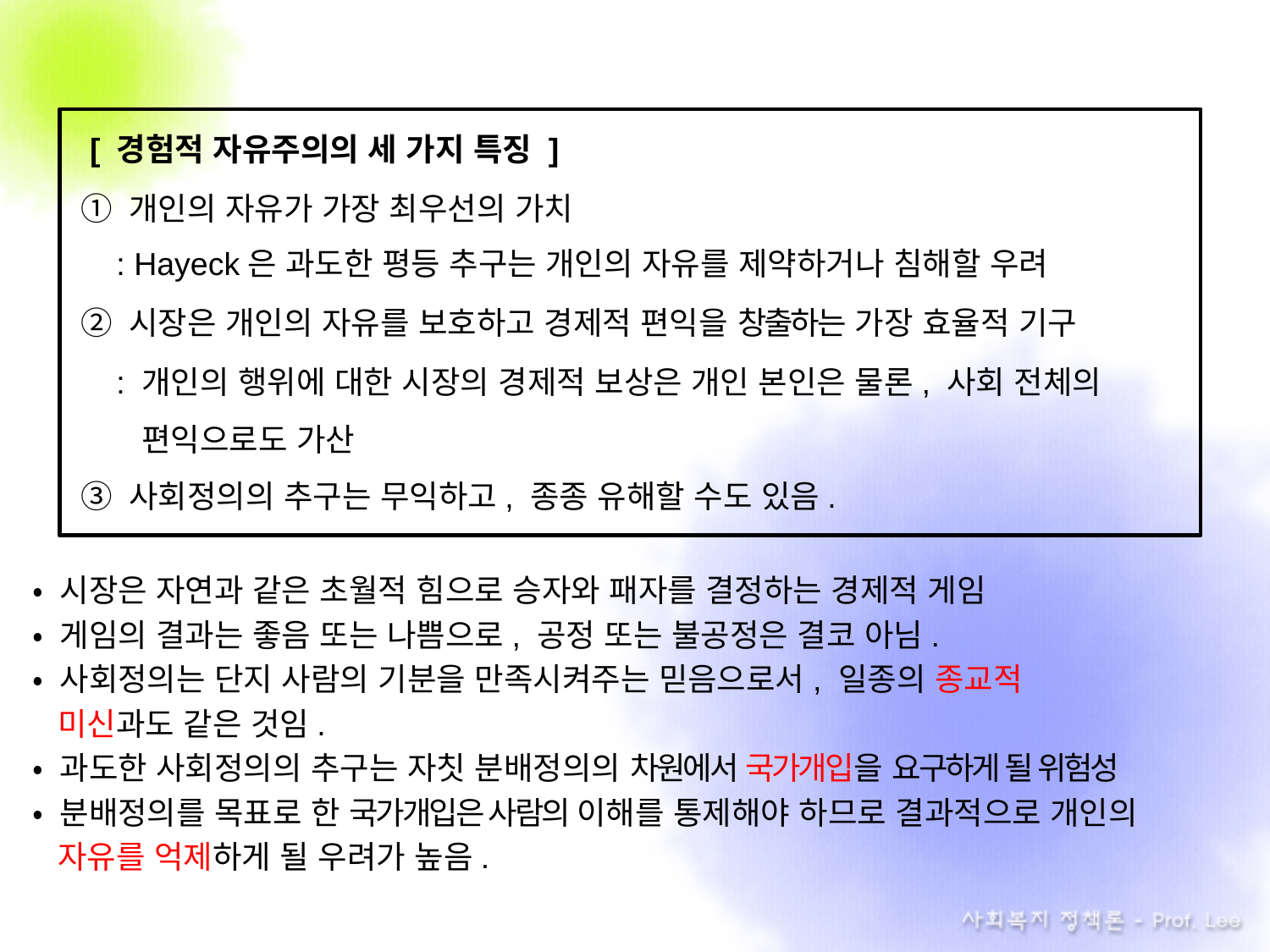

[ 경험적 자유주의의 세 가지 특징 ]

 ① 개인의 자유가 가장 최우선의 가치

     : Hayeck은 과도한 평등 추구는 개인의 자유를 제약하거나 침해할 우려

 ② 시장은 개인의 자유를 보호하고 경제적 편익을 창출하는 가장 효율적 기구

     : 개인의 행위에 대한 시장의 경제적 보상은 개인 본인은 물론, 사회 전체의
     . 편익으로도 가산

 ③ 사회정의의 추구는 무익하고, 종종 유해할 수도 있음.

• 시장은 자연과 같은 초월적 힘으로 승자와 패자를 결정하는 경제적 게임
• 게임의 결과는 좋음 또는 나쁨으로, 공정 또는 불공정은 결코 아님.
• 사회정의는 단지 사람의 기분을 만족시켜주는 믿음으로서, 일종의 종교적
  미신과도 같은 것임.
• 과도한 사회정의의 추구는 자칫 분배정의의 차원에서 국가개입을 요구하게 될 위험성
• 분배정의를 목표로 한 국가개입은 사람의 이해를 통제해야 하므로 결과적으로 개인의
  자유를 억제하게 될 우려가 높음.